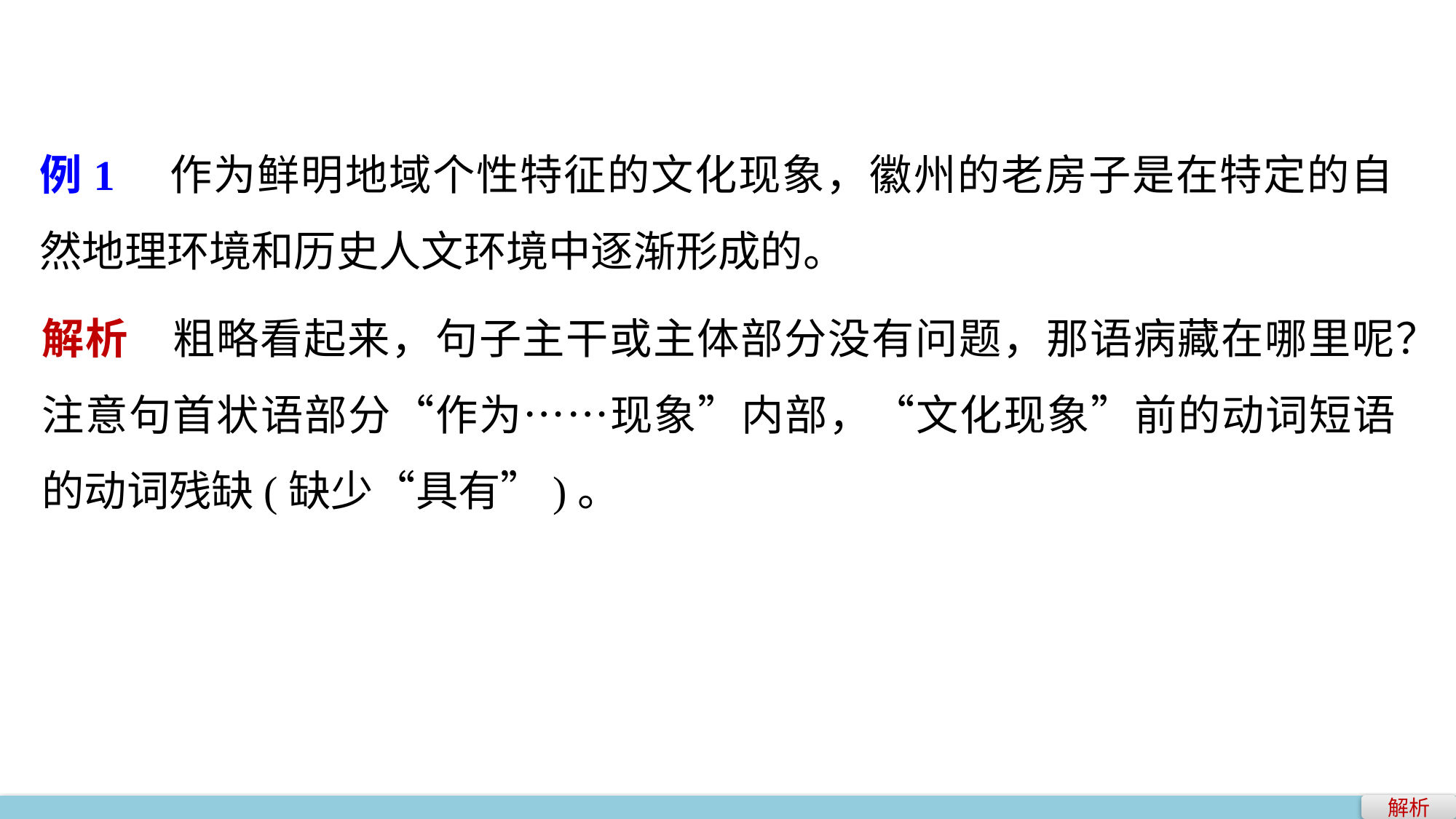

例1　作为鲜明地域个性特征的文化现象，徽州的老房子是在特定的自然地理环境和历史人文环境中逐渐形成的。
解析　粗略看起来，句子主干或主体部分没有问题，那语病藏在哪里呢？注意句首状语部分“作为……现象”内部，“文化现象”前的动词短语的动词残缺(缺少“具有”)。
解析